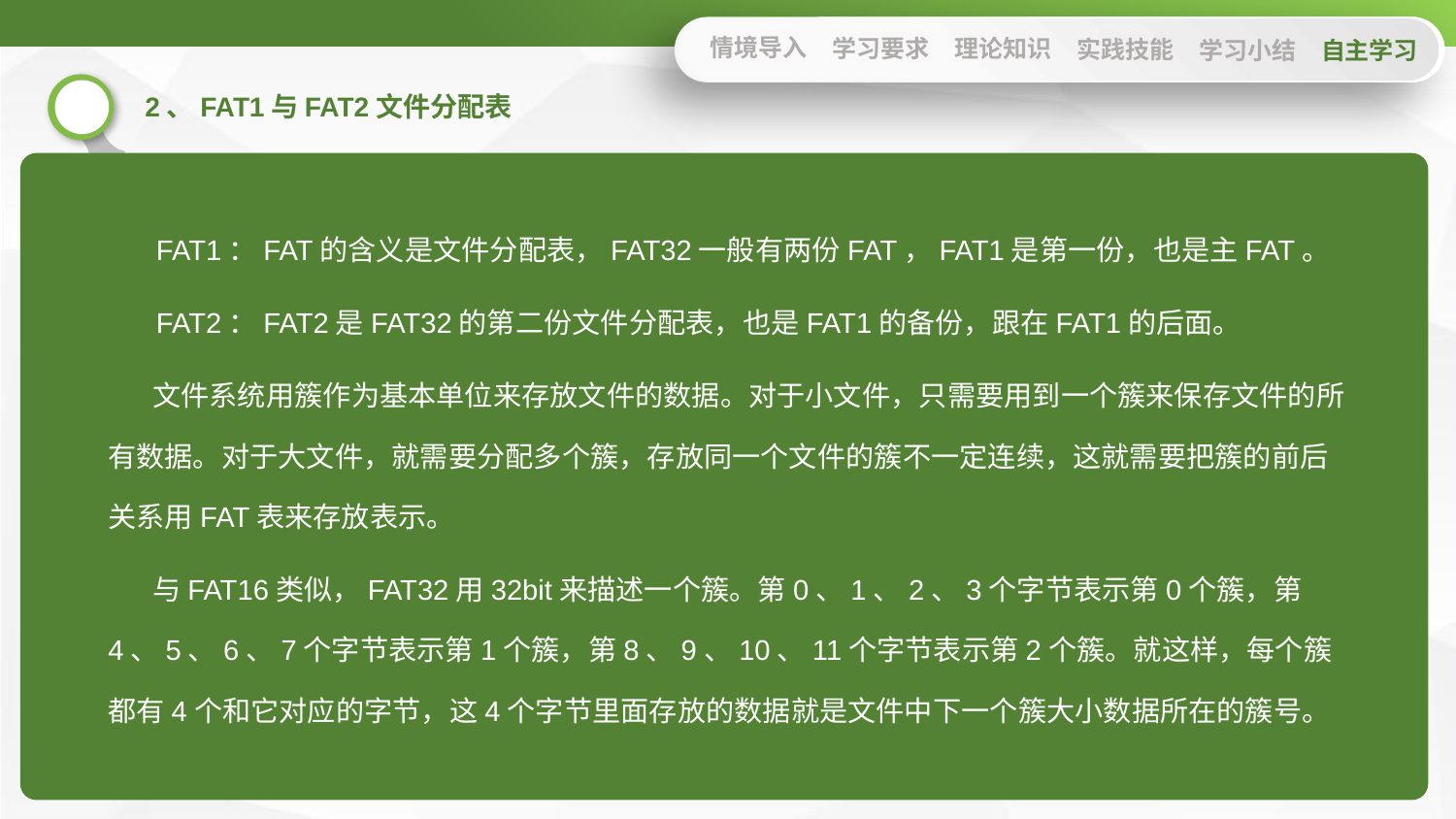

情境导入
学习要求
理论知识
实践技能
学习小结
自主学习
2、FAT1与FAT2文件分配表
      FAT1：FAT的含义是文件分配表，FAT32一般有两份FAT，FAT1是第一份，也是主FAT。
      FAT2：FAT2是FAT32的第二份文件分配表，也是FAT1的备份，跟在FAT1的后面。
      文件系统用簇作为基本单位来存放文件的数据。对于小文件，只需要用到一个簇来保存文件的所有数据。对于大文件，就需要分配多个簇，存放同一个文件的簇不一定连续，这就需要把簇的前后关系用FAT表来存放表示。
      与FAT16类似，FAT32用32bit来描述一个簇。第0、1、2、3个字节表示第0个簇，第4、5、6、7个字节表示第1个簇，第8、9、10、11个字节表示第2个簇。就这样，每个簇都有4个和它对应的字节，这4个字节里面存放的数据就是文件中下一个簇大小数据所在的簇号。